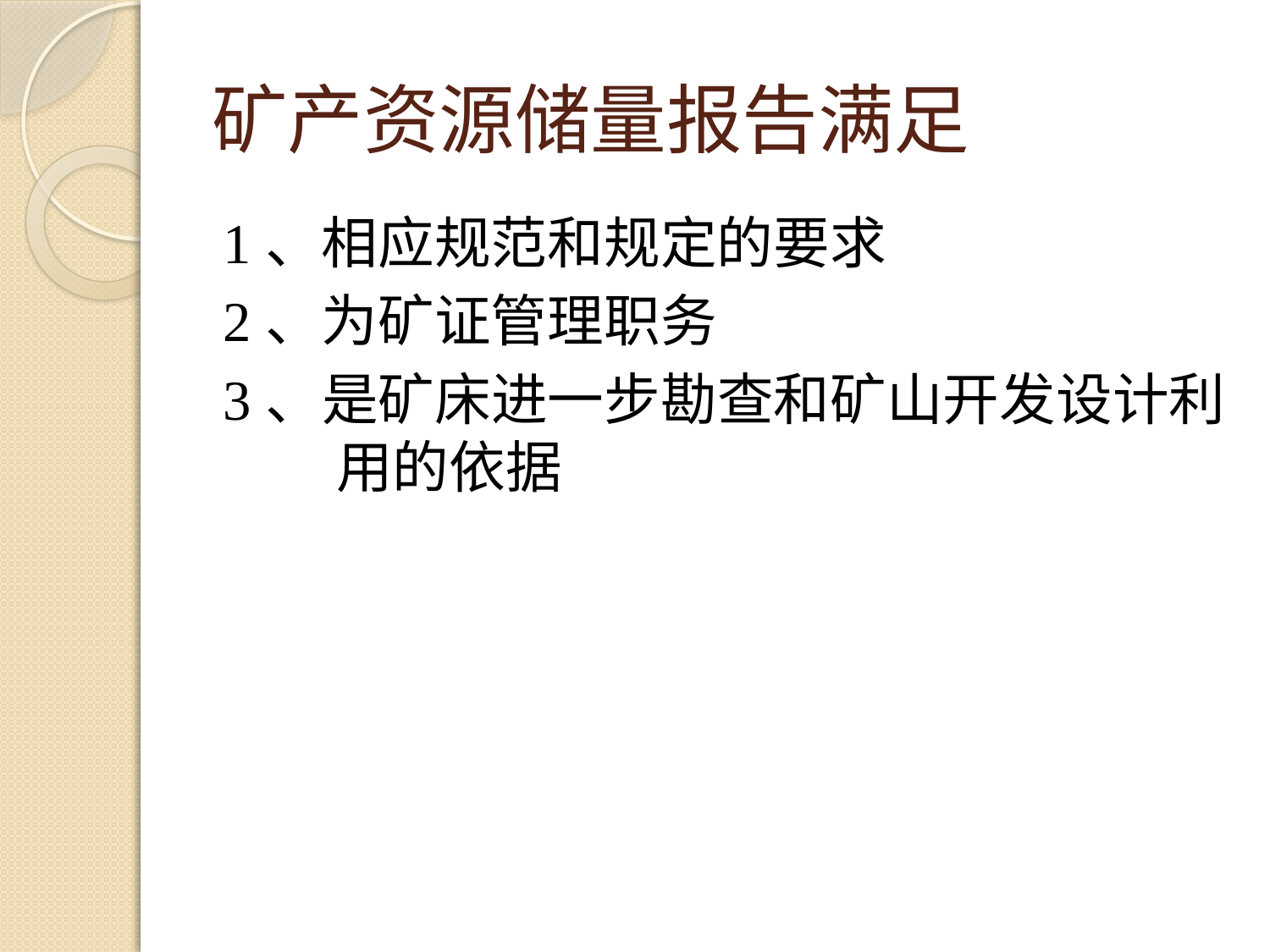

# 矿产资源储量报告满足
1、相应规范和规定的要求
2、为矿证管理职务
3、是矿床进一步勘查和矿山开发设计利  用的依据